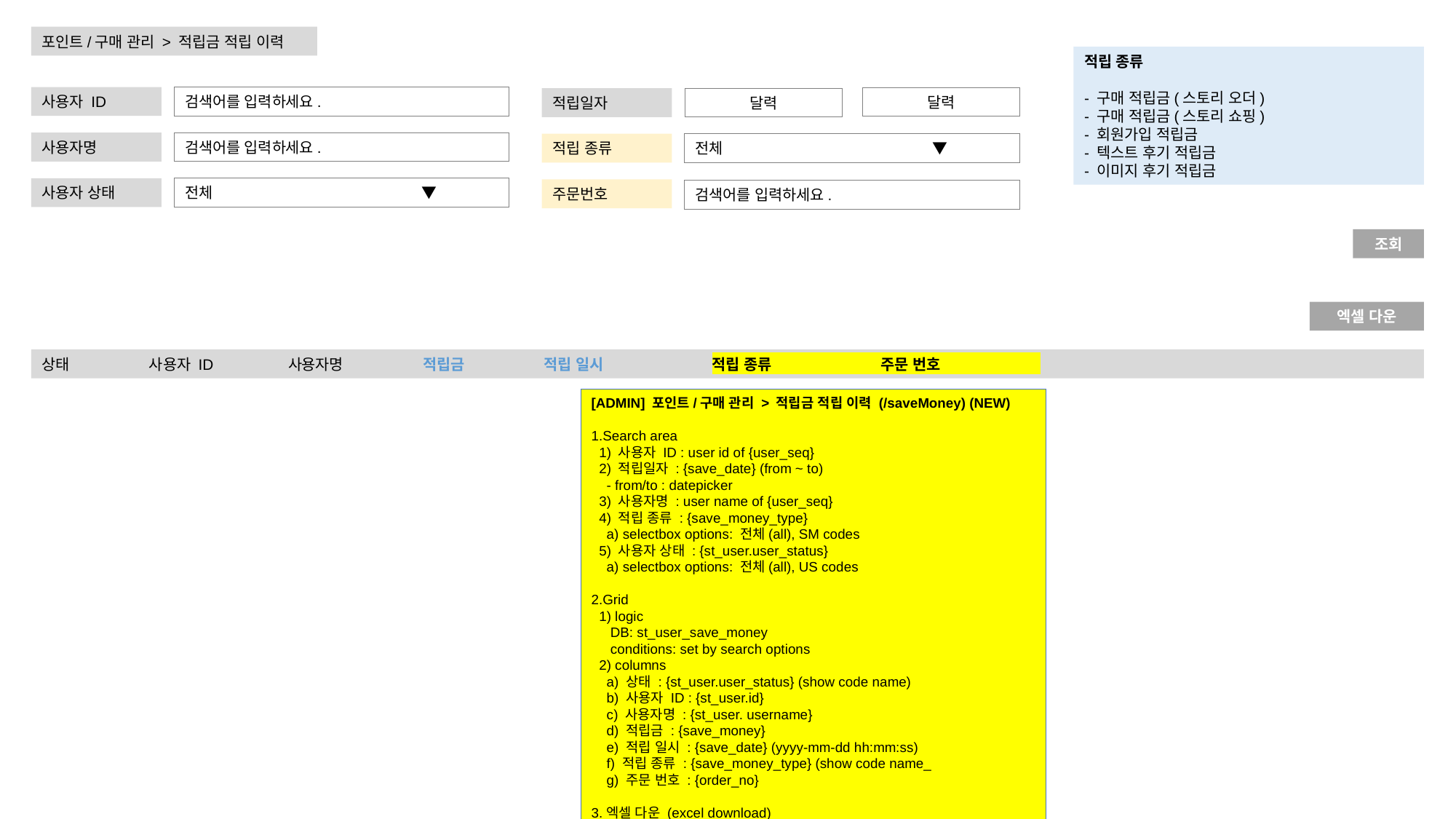

포인트/구매 관리 > 적립금 적립 이력
적립 종류

- 구매 적립금(스토리 오더)
- 구매 적립금(스토리 쇼핑)
- 회원가입 적립금
- 텍스트 후기 적립금
- 이미지 후기 적립금
사용자 ID
검색어를 입력하세요.
달력
적립일자
달력
사용자명
검색어를 입력하세요.
적립 종류
전체                                                  ▼
사용자 상태
전체                                                  ▼
주문번호
검색어를 입력하세요.
조회
엑셀 다운
상태                   사용자 ID                 사용자명                   적립금                   적립 일시                          적립 종류                          주문 번호
[ADMIN] 포인트/구매 관리 > 적립금 적립 이력 (/saveMoney) (NEW)

1.Search area
  1) 사용자 ID : user id of {user_seq}
  2) 적립일자 : {save_date} (from ~ to)
    - from/to : datepicker
  3) 사용자명 : user name of {user_seq}
  4) 적립 종류 : {save_money_type}
    a) selectbox options: 전체(all), SM codes
  5) 사용자 상태 : {st_user.user_status}
    a) selectbox options: 전체(all), US codes

2.Grid
  1) logic
     DB: st_user_save_money
     conditions: set by search options
  2) columns
    a) 상태 : {st_user.user_status} (show code name)
    b) 사용자 ID : {st_user.id}
    c) 사용자명 : {st_user. username}
    d) 적립금 : {save_money}
    e) 적립 일시 : {save_date} (yyyy-mm-dd hh:mm:ss)
    f) 적립 종류 : {save_money_type} (show code name_
    g) 주문 번호 : {order_no}

3.엑셀 다운 (excel download)
  1) file name: “적립금적립이력_yymmdd_hhmmss.xls”